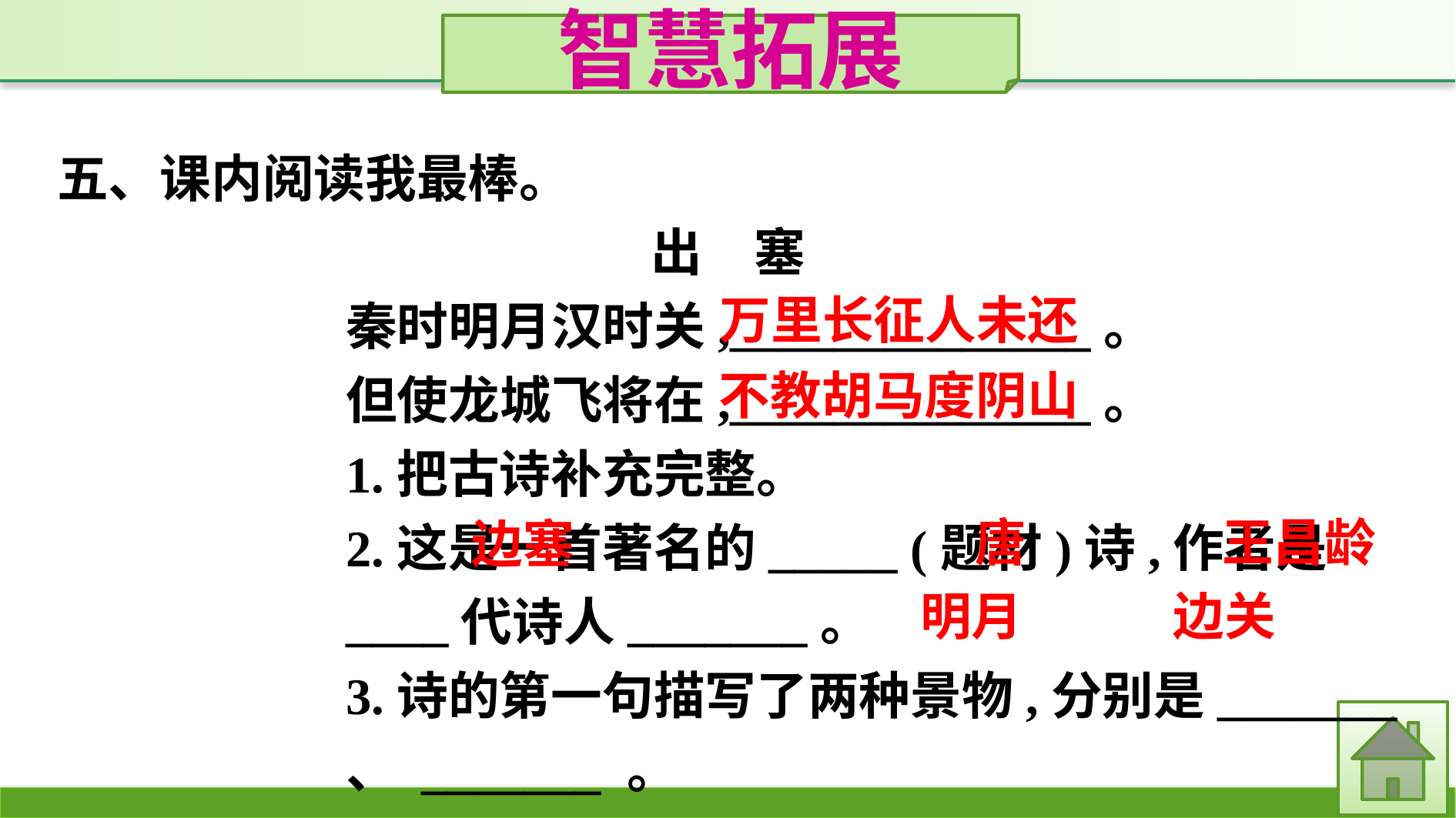

智慧拓展
五、课内阅读我最棒。
出　塞
秦时明月汉时关,______________。
但使龙城飞将在,______________。
1.把古诗补充完整。
2.这是一首著名的_____ (题材)诗,作者是____代诗人_______。
3.诗的第一句描写了两种景物,分别是_______ 、 _______ 。
万里长征人未还
不教胡马度阴山
王昌龄
唐
边塞
边关
明月